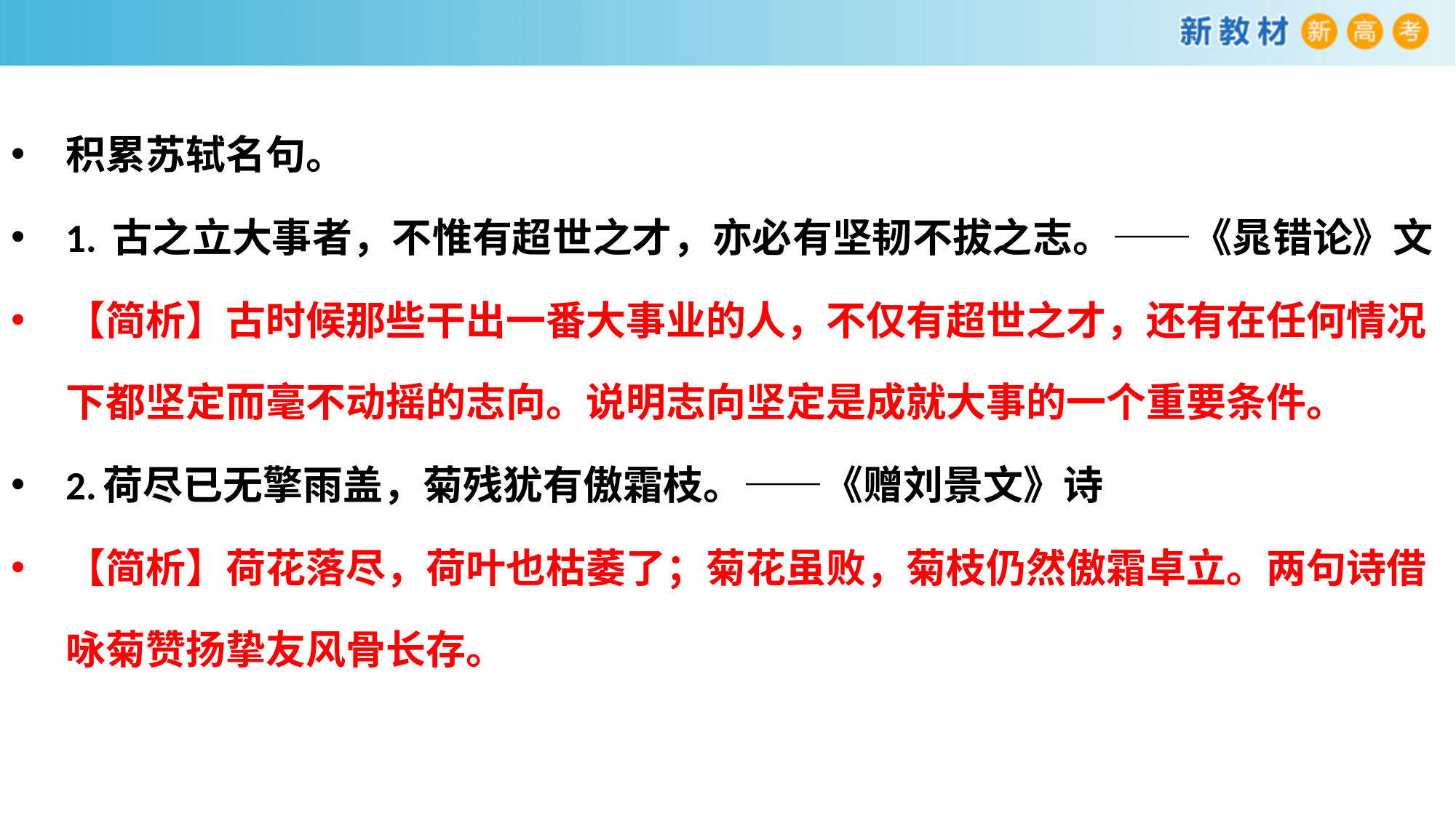

积累苏轼名句。
1. 古之立大事者，不惟有超世之才，亦必有坚韧不拔之志。——《晁错论》文
【简析】古时候那些干出一番大事业的人，不仅有超世之才，还有在任何情况下都坚定而毫不动摇的志向。说明志向坚定是成就大事的一个重要条件。
2.荷尽已无擎雨盖，菊残犹有傲霜枝。——《赠刘景文》诗
【简析】荷花落尽，荷叶也枯萎了；菊花虽败，菊枝仍然傲霜卓立。两句诗借咏菊赞扬挚友风骨长存。